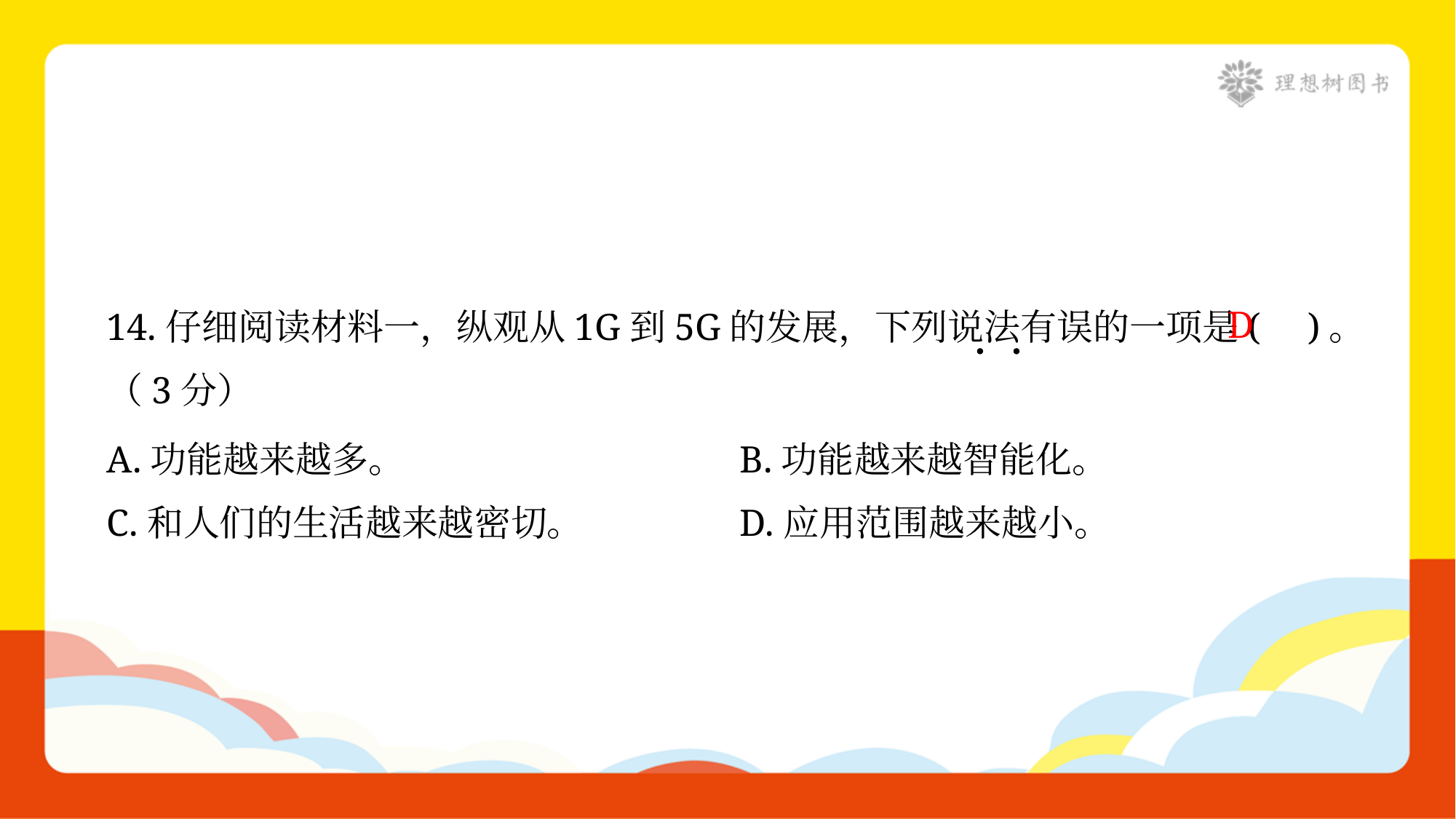

14.仔细阅读材料一，纵观从1G到5G的发展，下列说法有误的一项是(     )。
（3分）
D

A.功能越来越多。	B.功能越来越智能化。
C.和人们的生活越来越密切。	D.应用范围越来越小。